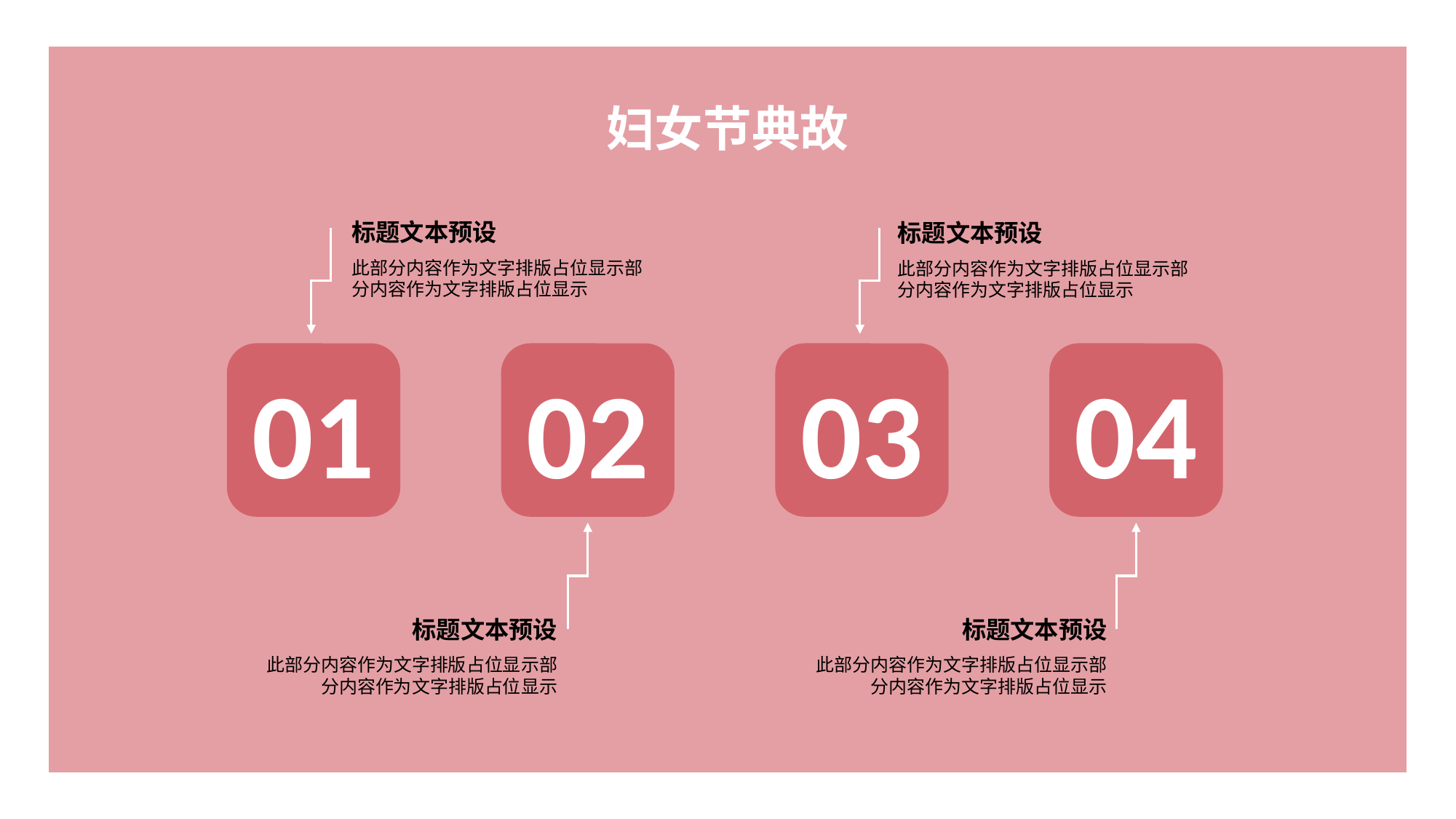

妇女节典故
标题文本预设
标题文本预设
此部分内容作为文字排版占位显示部分内容作为文字排版占位显示
此部分内容作为文字排版占位显示部分内容作为文字排版占位显示
01
02
03
04
标题文本预设
标题文本预设
此部分内容作为文字排版占位显示部分内容作为文字排版占位显示
此部分内容作为文字排版占位显示部分内容作为文字排版占位显示